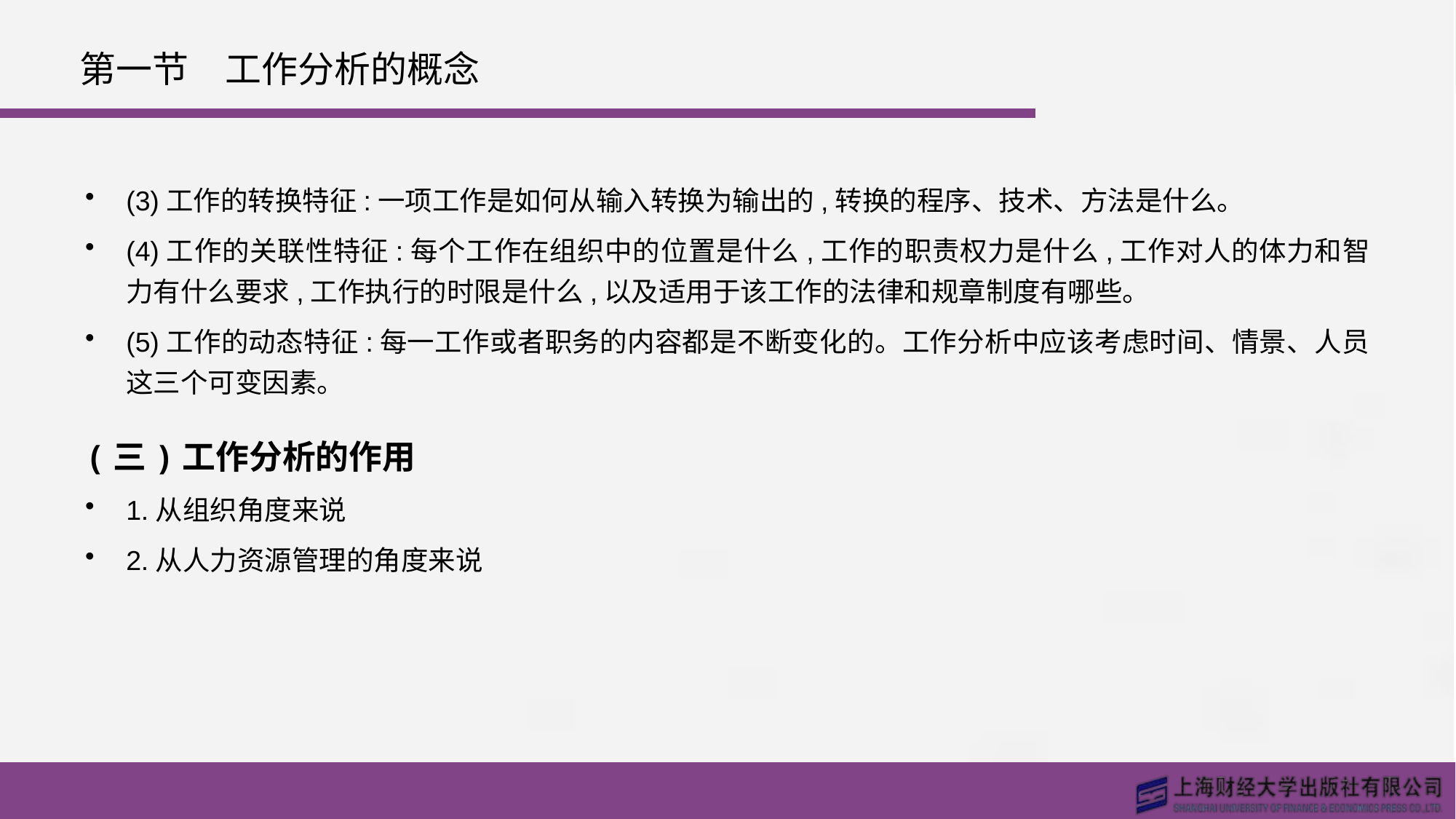

# 第一节　工作分析的概念
(3)工作的转换特征:一项工作是如何从输入转换为输出的,转换的程序、技术、方法是什么。
(4)工作的关联性特征:每个工作在组织中的位置是什么,工作的职责权力是什么,工作对人的体力和智力有什么要求,工作执行的时限是什么,以及适用于该工作的法律和规章制度有哪些。
(5)工作的动态特征:每一工作或者职务的内容都是不断变化的。工作分析中应该考虑时间、情景、人员这三个可变因素。
(三)工作分析的作用
1.从组织角度来说
2.从人力资源管理的角度来说